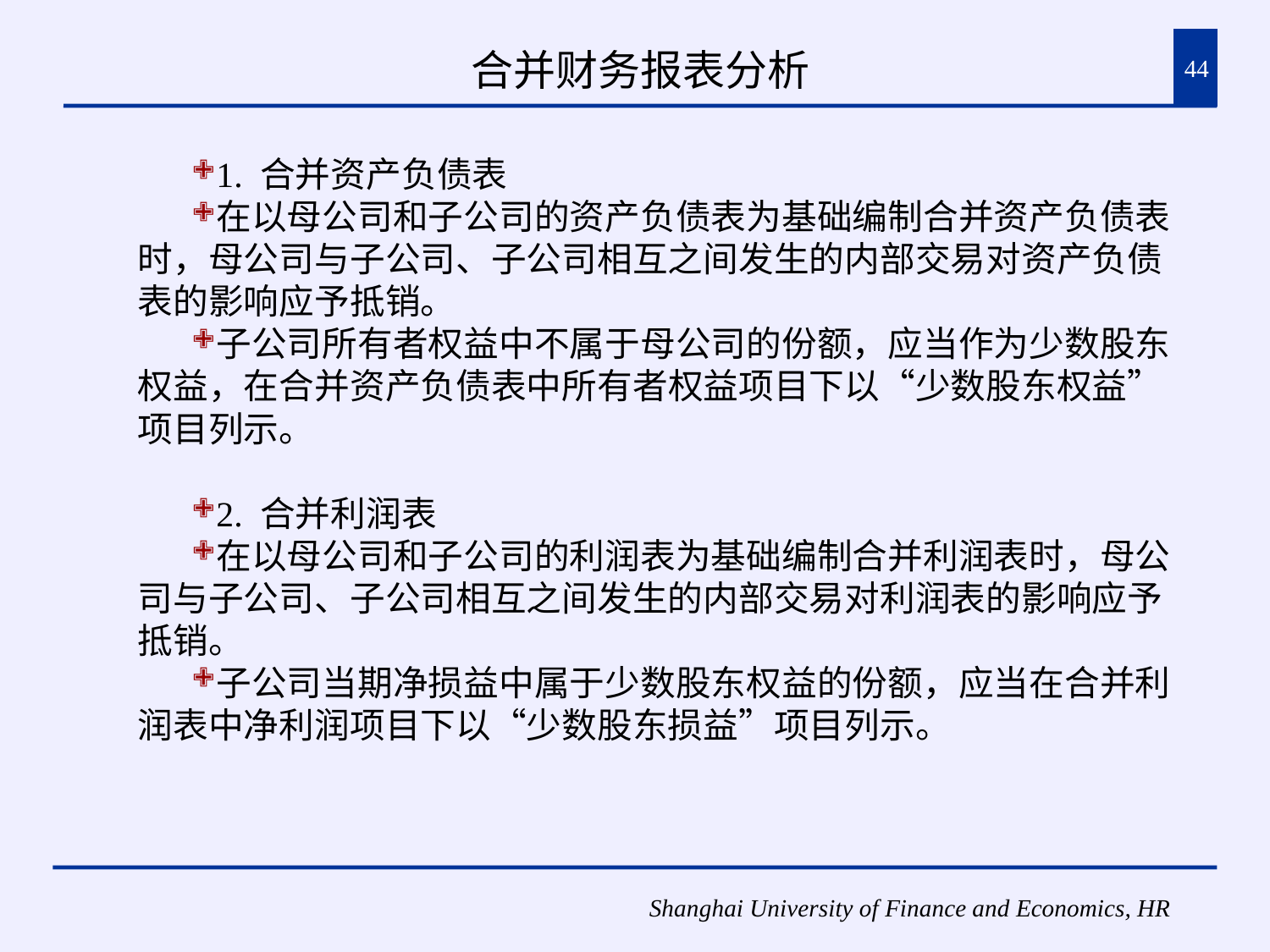

# 合并财务报表分析
44
1. 合并资产负债表
在以母公司和子公司的资产负债表为基础编制合并资产负债表时，母公司与子公司、子公司相互之间发生的内部交易对资产负债表的影响应予抵销。
子公司所有者权益中不属于母公司的份额，应当作为少数股东权益，在合并资产负债表中所有者权益项目下以“少数股东权益”项目列示。

2. 合并利润表
在以母公司和子公司的利润表为基础编制合并利润表时，母公司与子公司、子公司相互之间发生的内部交易对利润表的影响应予抵销。
子公司当期净损益中属于少数股东权益的份额，应当在合并利润表中净利润项目下以“少数股东损益”项目列示。